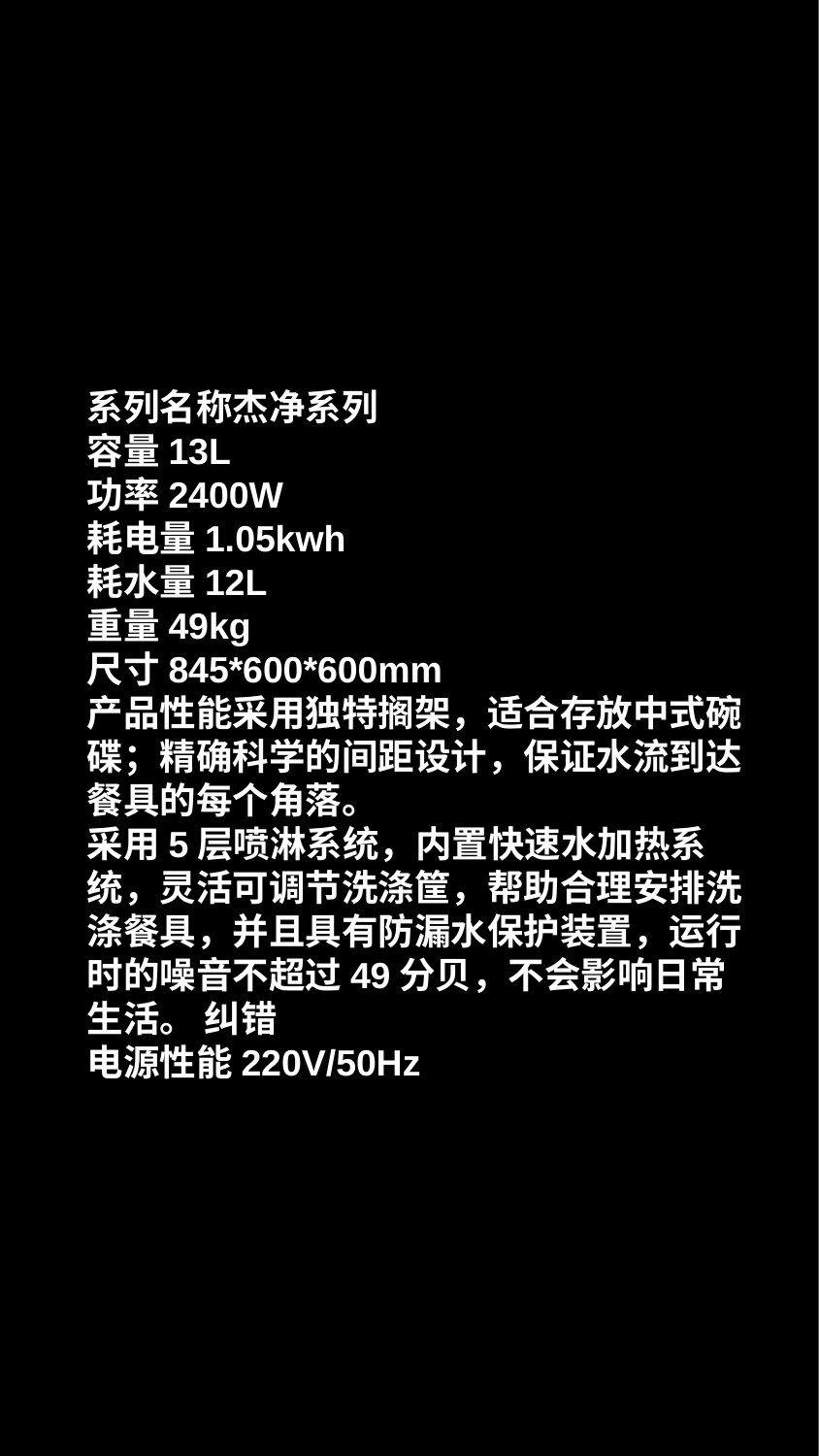

系列名称杰净系列
容量13L
功率2400W
耗电量1.05kwh
耗水量12L
重量49kg
尺寸845*600*600mm
产品性能采用独特搁架，适合存放中式碗碟；精确科学的间距设计，保证水流到达餐具的每个角落。
采用5层喷淋系统，内置快速水加热系统，灵活可调节洗涤筐，帮助合理安排洗涤餐具，并且具有防漏水保护装置，运行时的噪音不超过49分贝，不会影响日常生活。 纠错
电源性能220V/50Hz